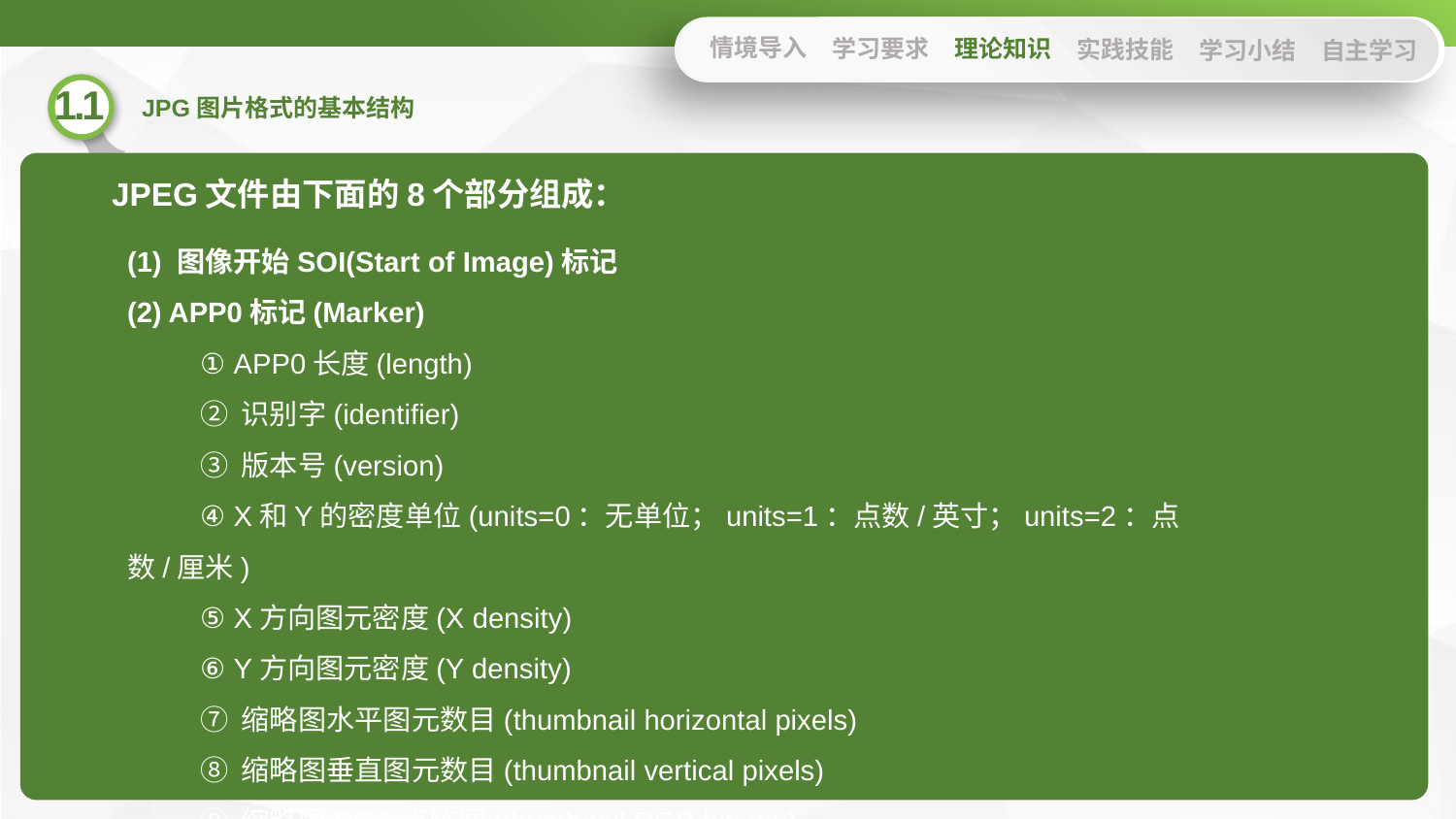

情境导入
学习要求
理论知识
实践技能
学习小结
自主学习
JPEG文件由下面的8个部分组成：
(1) 图像开始SOI(Start of Image)标记
(2) APP0标记(Marker)
① APP0长度(length)
② 识别字(identifier)
③ 版本号(version)
④ X和Y的密度单位(units=0：无单位；units=1：点数/英寸；units=2：点数/厘米)
⑤ X方向图元密度(X density)
⑥ Y方向图元密度(Y density)
⑦ 缩略图水平图元数目(thumbnail horizontal pixels)
⑧ 缩略图垂直图元数目(thumbnail vertical pixels)
⑨ 缩略图RGB点阵图(thumbnail RGB bitmap)